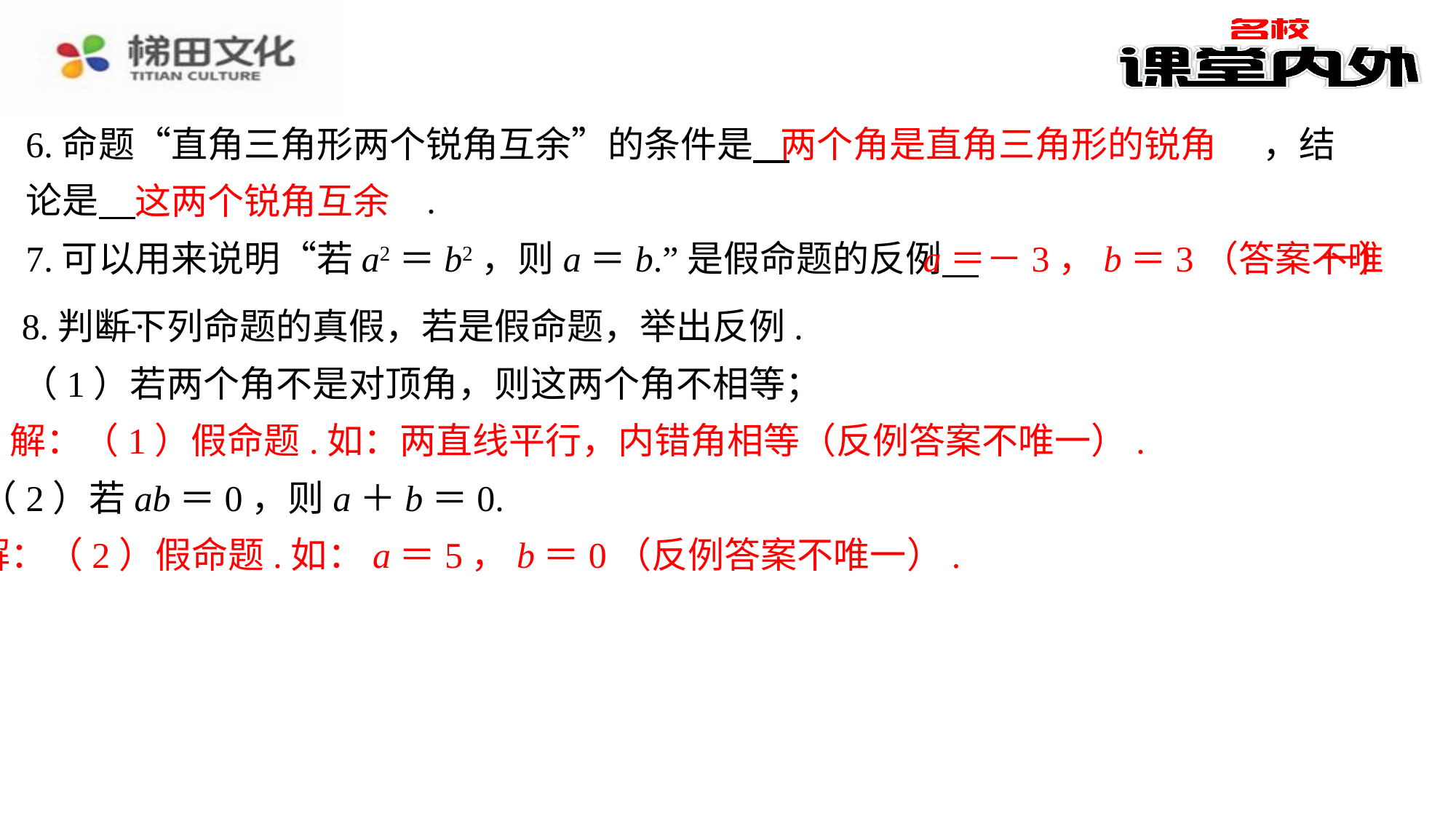

两个角是直角三角形的锐角
6.命题“直角三角形两个锐角互余”的条件是 　两个角是直角三角形的锐角　⁠，结论是 　这两个锐角互余　⁠.
这两个锐角互余
a＝－3，b＝3（答案不唯
一）
7.可以用来说明“若a2＝b2，则a＝b.”是假命题的反例 　a＝－3，b＝3（答案不唯一）　⁠.
8.判断下列命题的真假，若是假命题，举出反例.
（1）若两个角不是对顶角，则这两个角不相等；
解：（1）假命题.如：两直线平行，内错角相等（反例答案不唯一）.
（2）若ab＝0，则a＋b＝0.
解：（2）假命题.如：a＝5，b＝0（反例答案不唯一）.